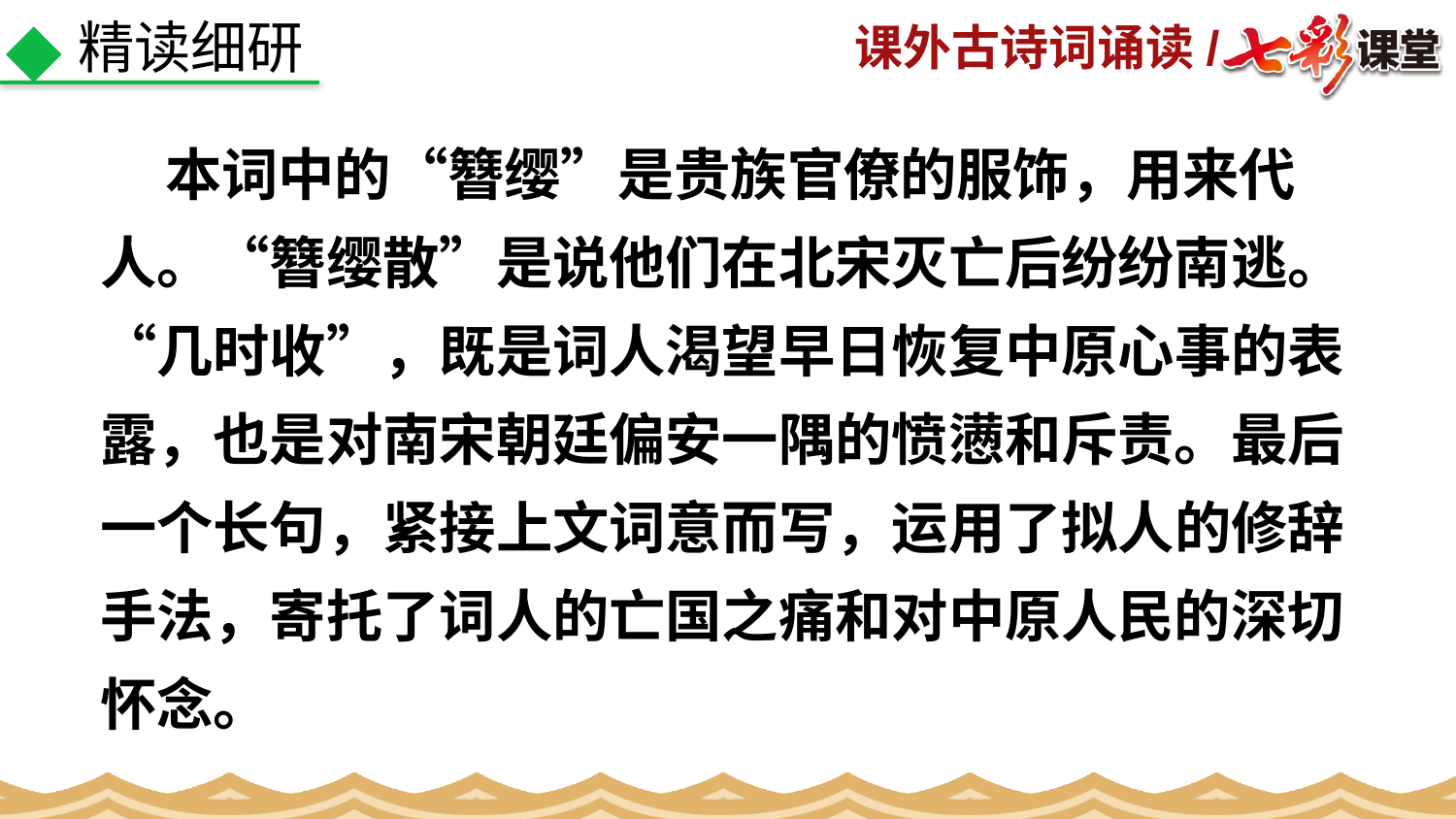

精读细研

    本词中的“簪缨”是贵族官僚的服饰，用来代人。“簪缨散”是说他们在北宋灭亡后纷纷南逃。“几时收”，既是词人渴望早日恢复中原心事的表露，也是对南宋朝廷偏安一隅的愤懑和斥责。最后一个长句，紧接上文词意而写，运用了拟人的修辞手法，寄托了词人的亡国之痛和对中原人民的深切怀念。